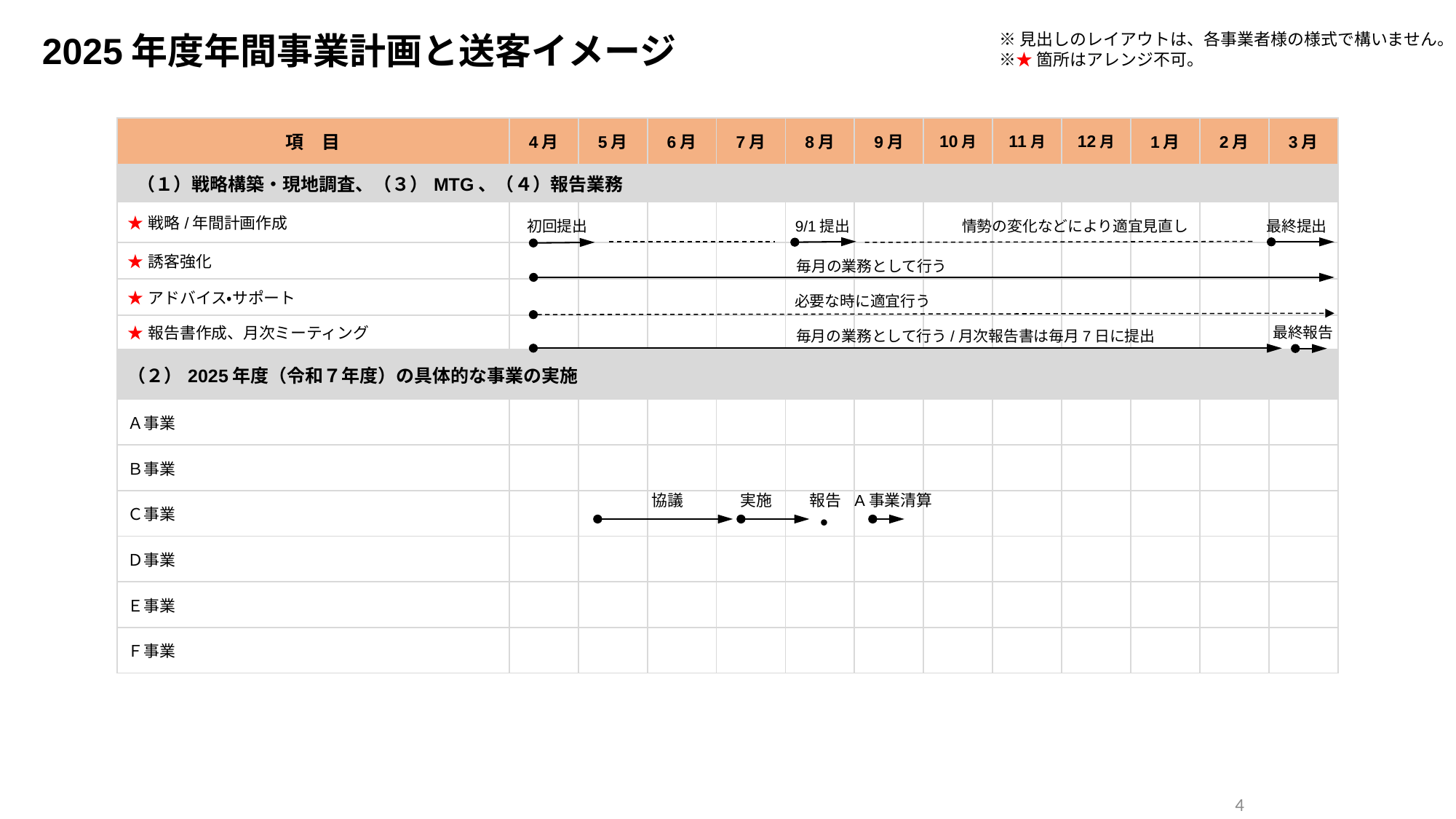

2025年度年間事業計画と送客イメージ
※見出しのレイアウトは、各事業者様の様式で構いません。
※★箇所はアレンジ不可。
| 項　目 | 4月 | 5月 | 6月 | 7月 | 8月 | 9月 | 10月 | 11月 | 12月 | 1月 | 2月 | 3月 |
| --- | --- | --- | --- | --- | --- | --- | --- | --- | --- | --- | --- | --- |
| （１）戦略構築・現地調査、（３）MTG、（４）報告業務 |  |  |  |  |  |  |  |  |  |  |  |  |
| ★戦略/年間計画作成 |  |  |  |  |  |  |  |  |  |  |  |  |
| ★誘客強化 |  |  |  |  |  |  |  |  |  |  |  |  |
| ★アドバイス・サポート |  |  |  |  |  |  |  |  |  |  |  |  |
| ★報告書作成、月次ミーティング |  |  |  |  |  |  |  |  |  |  |  |  |
| （２）2025年度（令和７年度）の具体的な事業の実施 |  |  |  |  |  |  |  |  |  |  |  |  |
| Ａ事業 |  |  |  |  |  |  |  |  |  |  |  |  |
| Ｂ事業 |  |  |  |  |  |  |  |  |  |  |  |  |
| Ｃ事業 |  |  |  |  |  |  |  |  |  |  |  |  |
| Ｄ事業 |  |  |  |  |  |  |  |  |  |  |  |  |
| Ｅ事業 |  |  |  |  |  |  |  |  |  |  |  |  |
| Ｆ事業 |  |  |  |  |  |  |  |  |  |  |  |  |
初回提出
9/1提出
情勢の変化などにより適宜見直し
最終提出
毎月の業務として行う
必要な時に適宜行う
最終報告
毎月の業務として行う/月次報告書は毎月7日に提出
協議
実施
報告
A事業清算
•
4